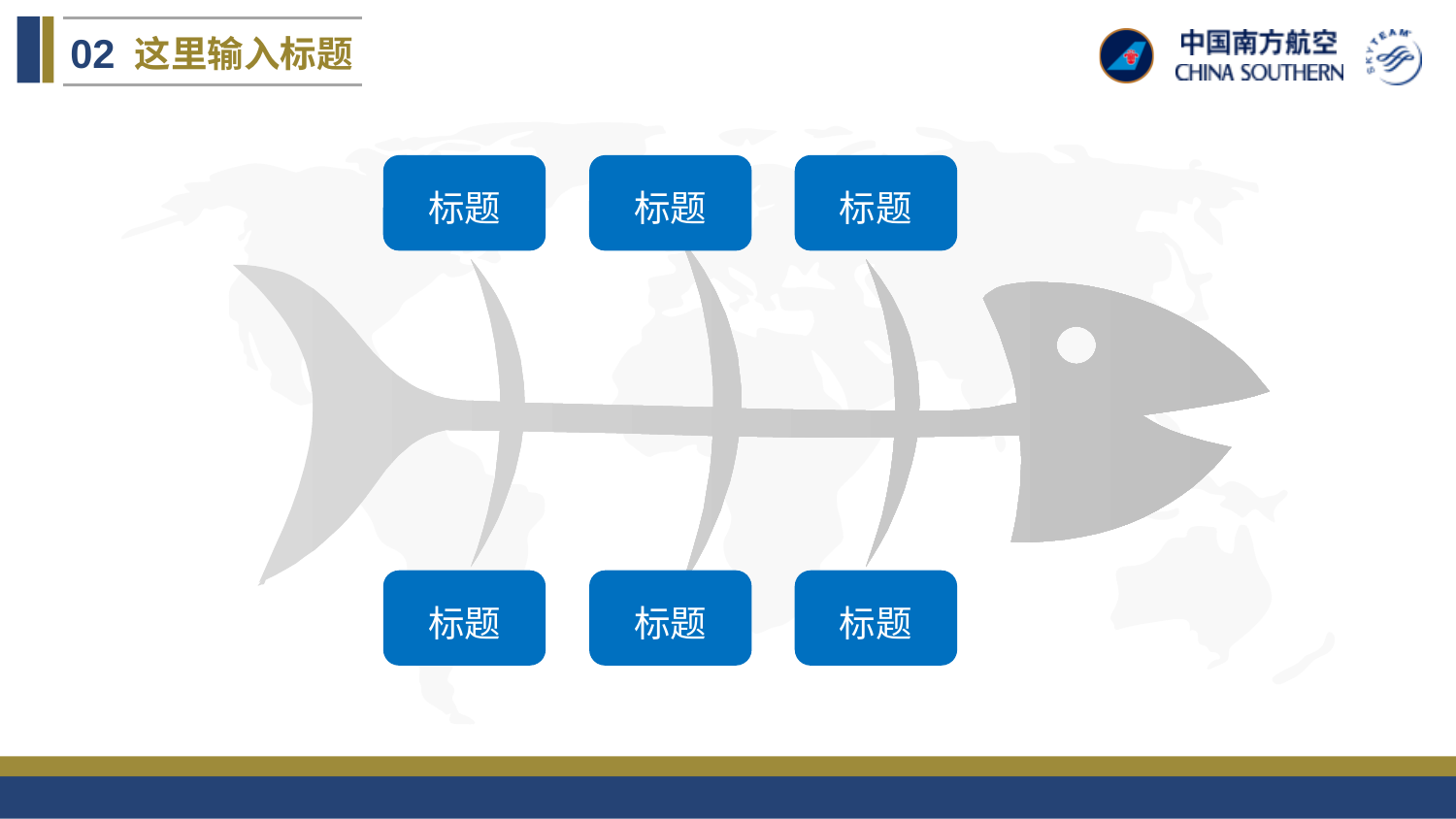

02
这里输入标题
标题
标题
标题

标题
标题
标题